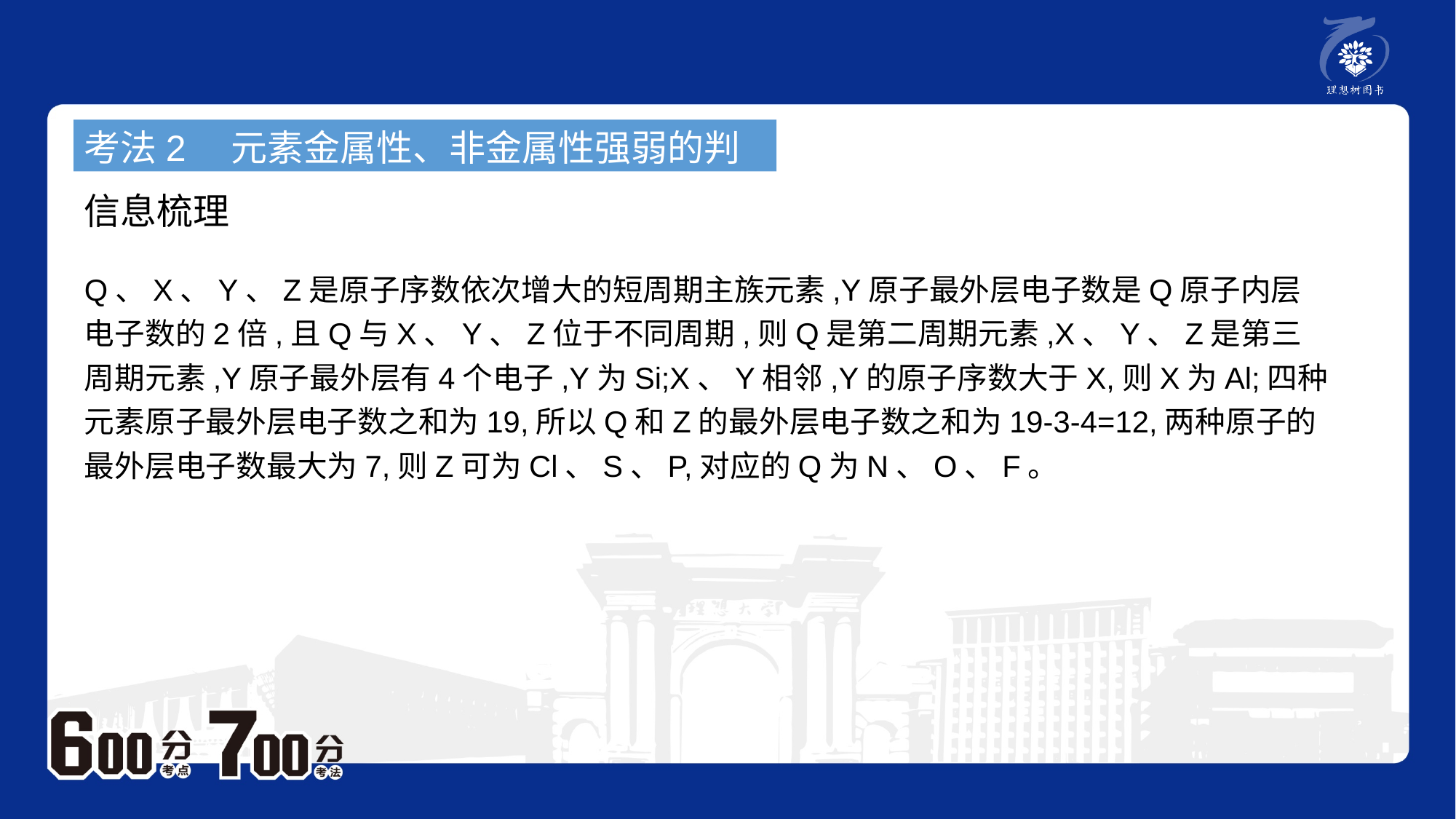

考法2　元素金属性、非金属性强弱的判断
信息梳理
Q、X、Y、Z是原子序数依次增大的短周期主族元素,Y原子最外层电子数是Q原子内层电子数的2倍,且Q与X、Y、Z位于不同周期,则Q是第二周期元素,X、Y、Z是第三周期元素,Y原子最外层有4个电子,Y为Si;X、Y相邻,Y的原子序数大于X,则X为Al;四种元素原子最外层电子数之和为19,所以Q和Z的最外层电子数之和为19-3-4=12,两种原子的最外层电子数最大为7,则Z可为Cl、S、P,对应的Q为N、O、F。